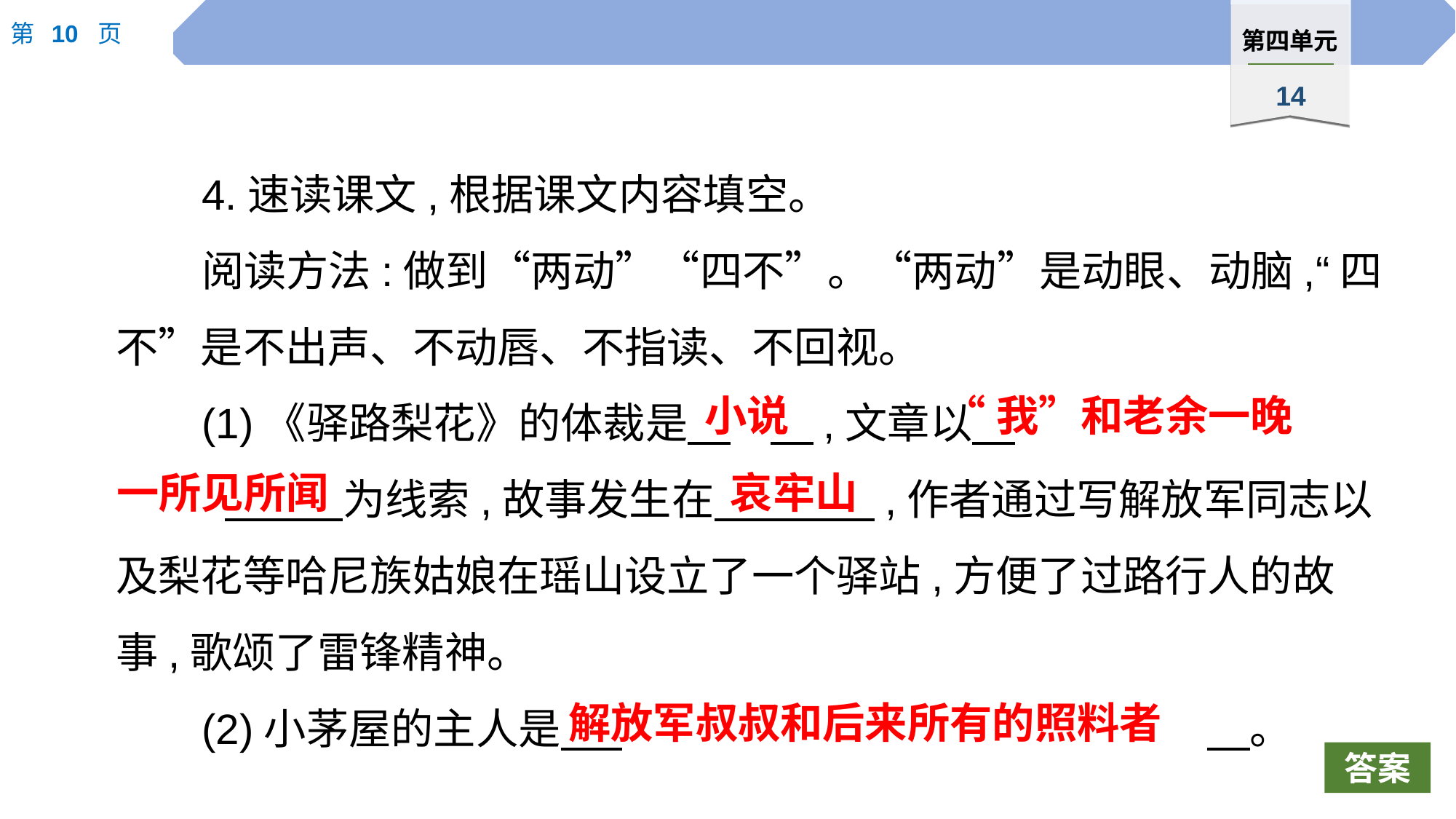

4.速读课文,根据课文内容填空。
阅读方法:做到“两动”“四不”。“两动”是动眼、动脑,“四不”是不出声、不动唇、不指读、不回视。
(1)《驿路梨花》的体裁是　	　,文章以　				        　为线索,故事发生在　        　,作者通过写解放军同志以及梨花等哈尼族姑娘在瑶山设立了一个驿站,方便了过路行人的故事,歌颂了雷锋精神。
(2)小茅屋的主人是　  						　。
小说
“我”和老余一晚
一所见所闻
哀牢山
解放军叔叔和后来所有的照料者
答案